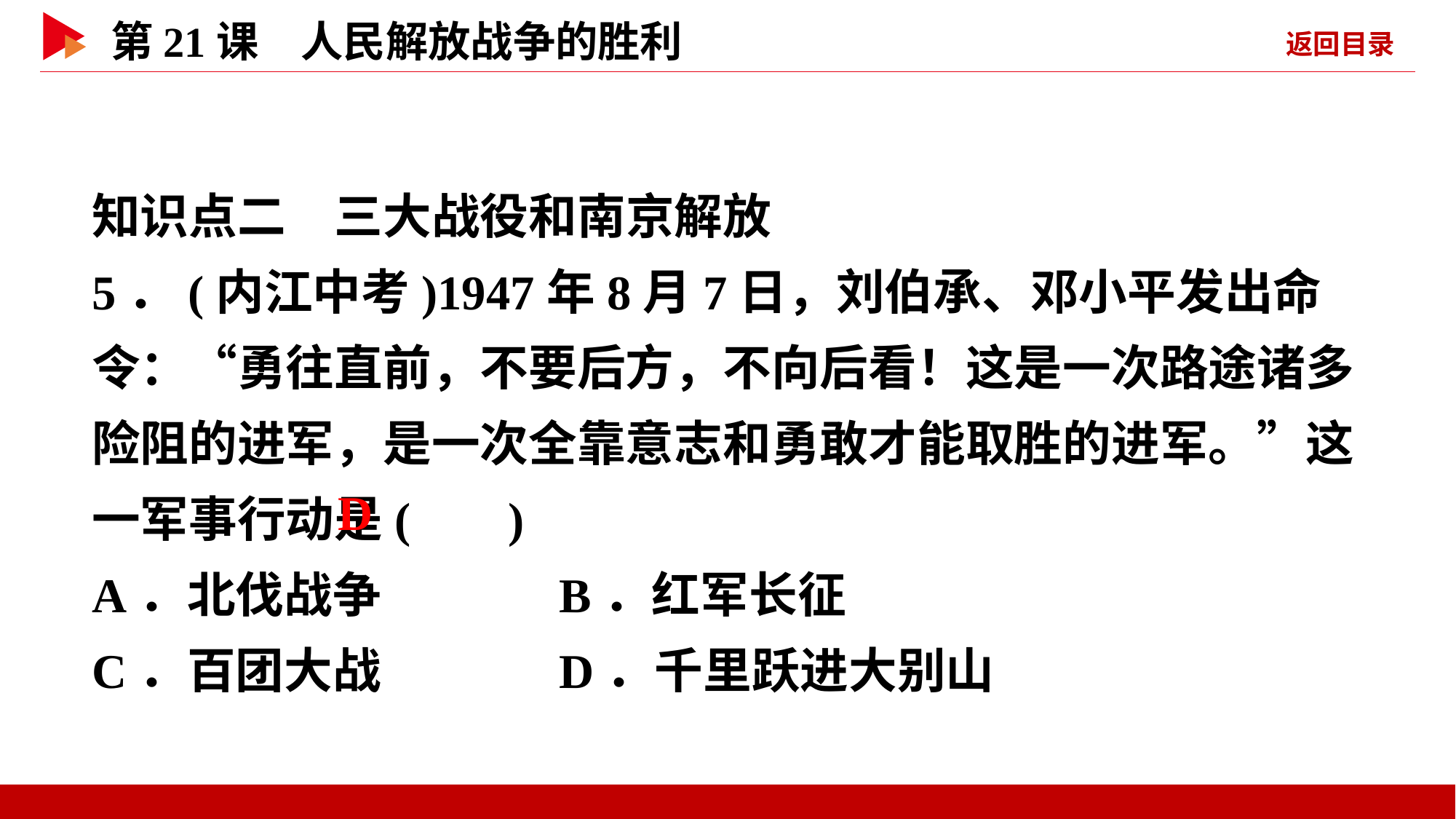

知识点二　三大战役和南京解放
5．(内江中考)1947年8月7日，刘伯承、邓小平发出命令：“勇往直前，不要后方，不向后看！这是一次路途诸多险阻的进军，是一次全靠意志和勇敢才能取胜的进军。”这一军事行动是(        )
A．北伐战争               B．红军长征
C．百团大战               D．千里跃进大别山
   D